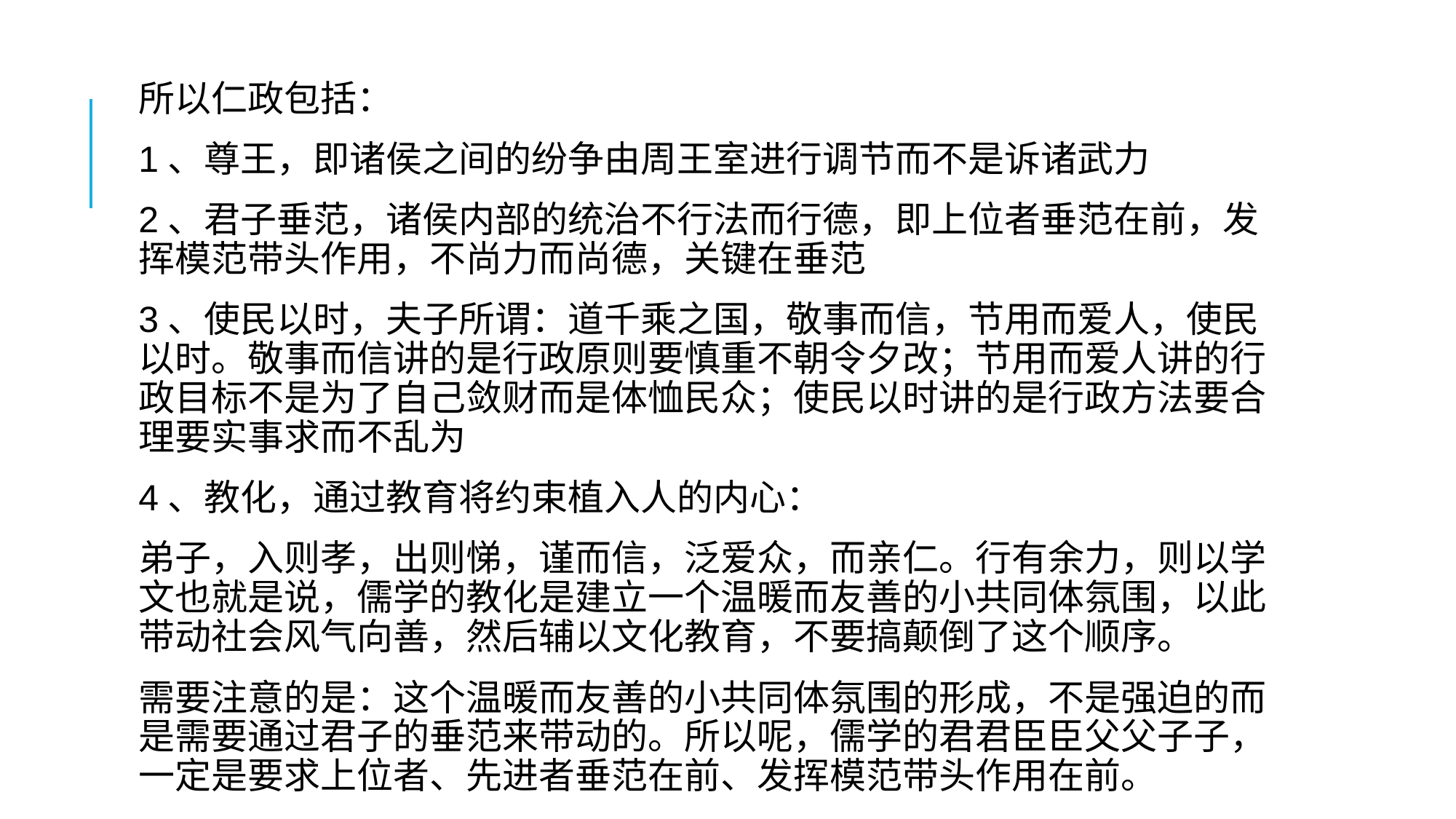

所以仁政包括：
1、尊王，即诸侯之间的纷争由周王室进行调节而不是诉诸武力
2、君子垂范，诸侯内部的统治不行法而行德，即上位者垂范在前，发挥模范带头作用，不尚力而尚德，关键在垂范
3、使民以时，夫子所谓：道千乘之国，敬事而信，节用而爱人，使民以时。敬事而信讲的是行政原则要慎重不朝令夕改；节用而爱人讲的行政目标不是为了自己敛财而是体恤民众；使民以时讲的是行政方法要合理要实事求而不乱为
4、教化，通过教育将约束植入人的内心：
弟子，入则孝，出则悌，谨而信，泛爱众，而亲仁。行有余力，则以学文也就是说，儒学的教化是建立一个温暖而友善的小共同体氛围，以此带动社会风气向善，然后辅以文化教育，不要搞颠倒了这个顺序。
需要注意的是：这个温暖而友善的小共同体氛围的形成，不是强迫的而是需要通过君子的垂范来带动的。所以呢，儒学的君君臣臣父父子子，一定是要求上位者、先进者垂范在前、发挥模范带头作用在前。